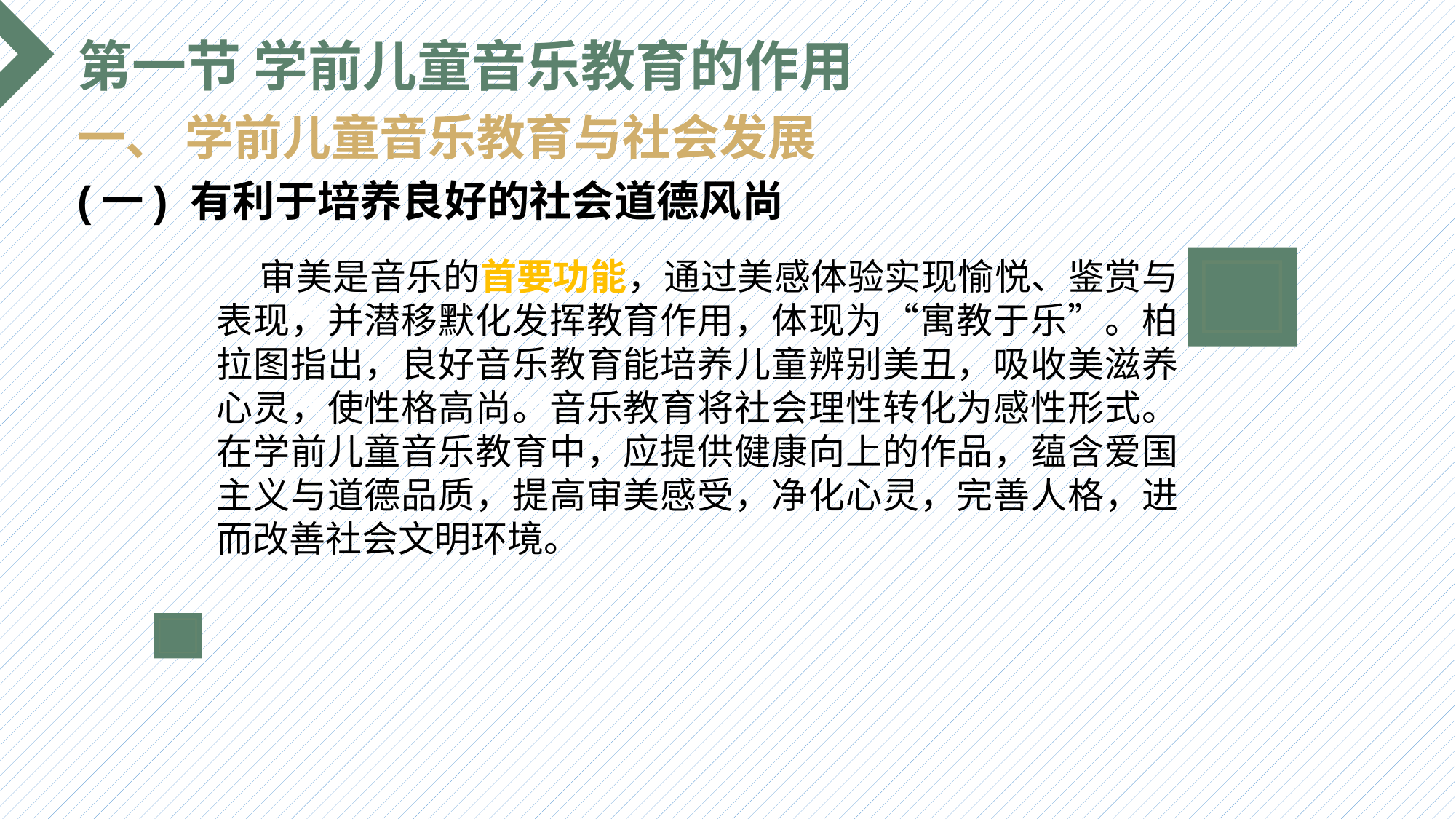

第一节 学前儿童音乐教育的作用
一、 学前儿童音乐教育与社会发展
(一) 有利于培养良好的社会道德风尚

    审美是音乐的首要功能，通过美感体验实现愉悦、鉴赏与表现，并潜移默化发挥教育作用，体现为“寓教于乐”。柏拉图指出，良好音乐教育能培养儿童辨别美丑，吸收美滋养心灵，使性格高尚。音乐教育将社会理性转化为感性形式。在学前儿童音乐教育中，应提供健康向上的作品，蕴含爱国主义与道德品质，提高审美感受，净化心灵，完善人格，进而改善社会文明环境。

选题背景
输入您的内容，请简要说明，言简意赅即可输入您的内容，请简要说明，言简意赅即可输入您的内容，请简要说明，言简意赅即可输入您的内容，请简要说明，言简意赅即可